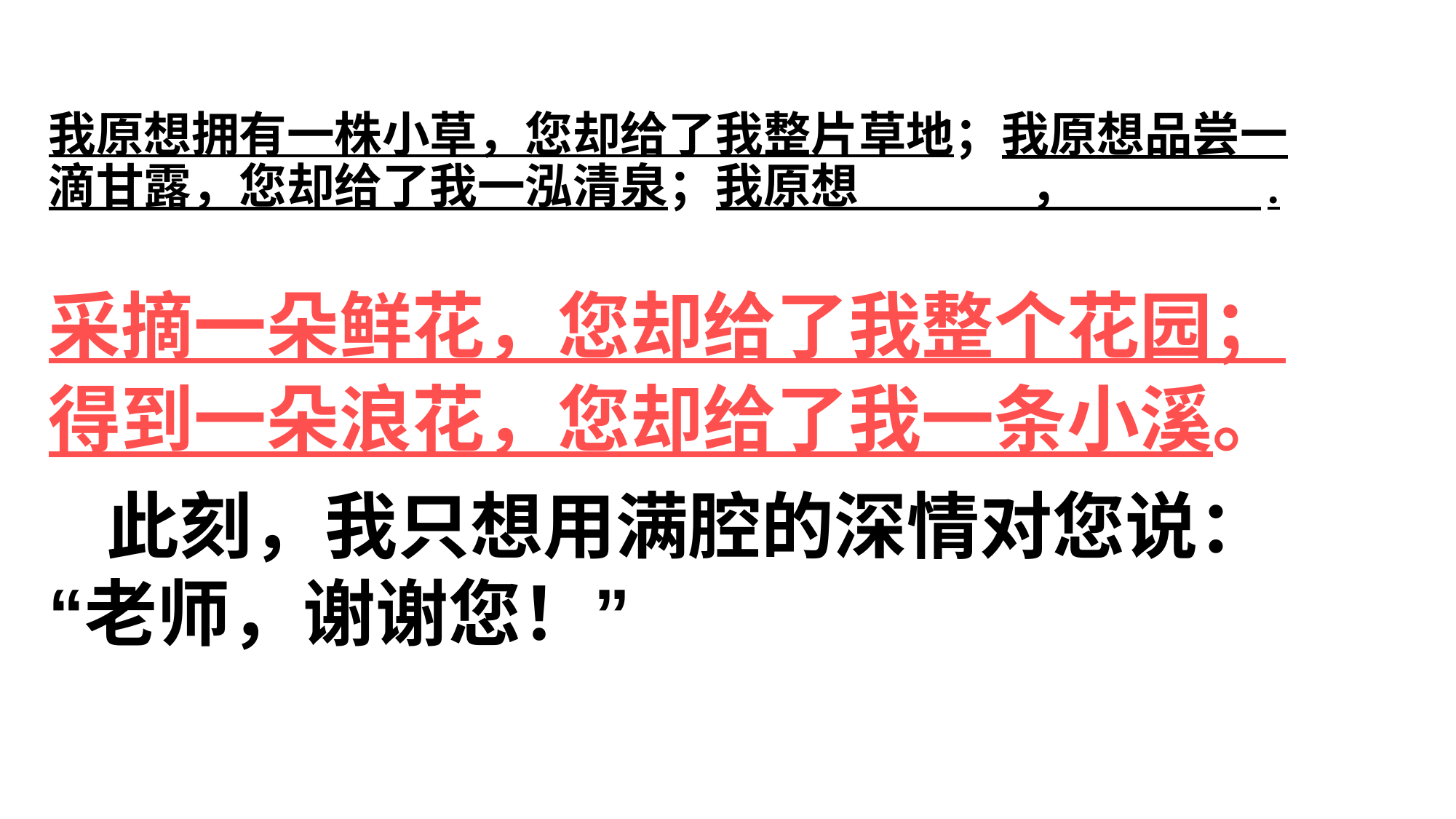

# 我原想拥有一株小草，您却给了我整片草地；我原想品尝一滴甘露，您却给了我一泓清泉；我原想                ，                 .
采摘一朵鲜花，您却给了我整个花园；
得到一朵浪花，您却给了我一条小溪。
  此刻，我只想用满腔的深情对您说：“老师，谢谢您！”